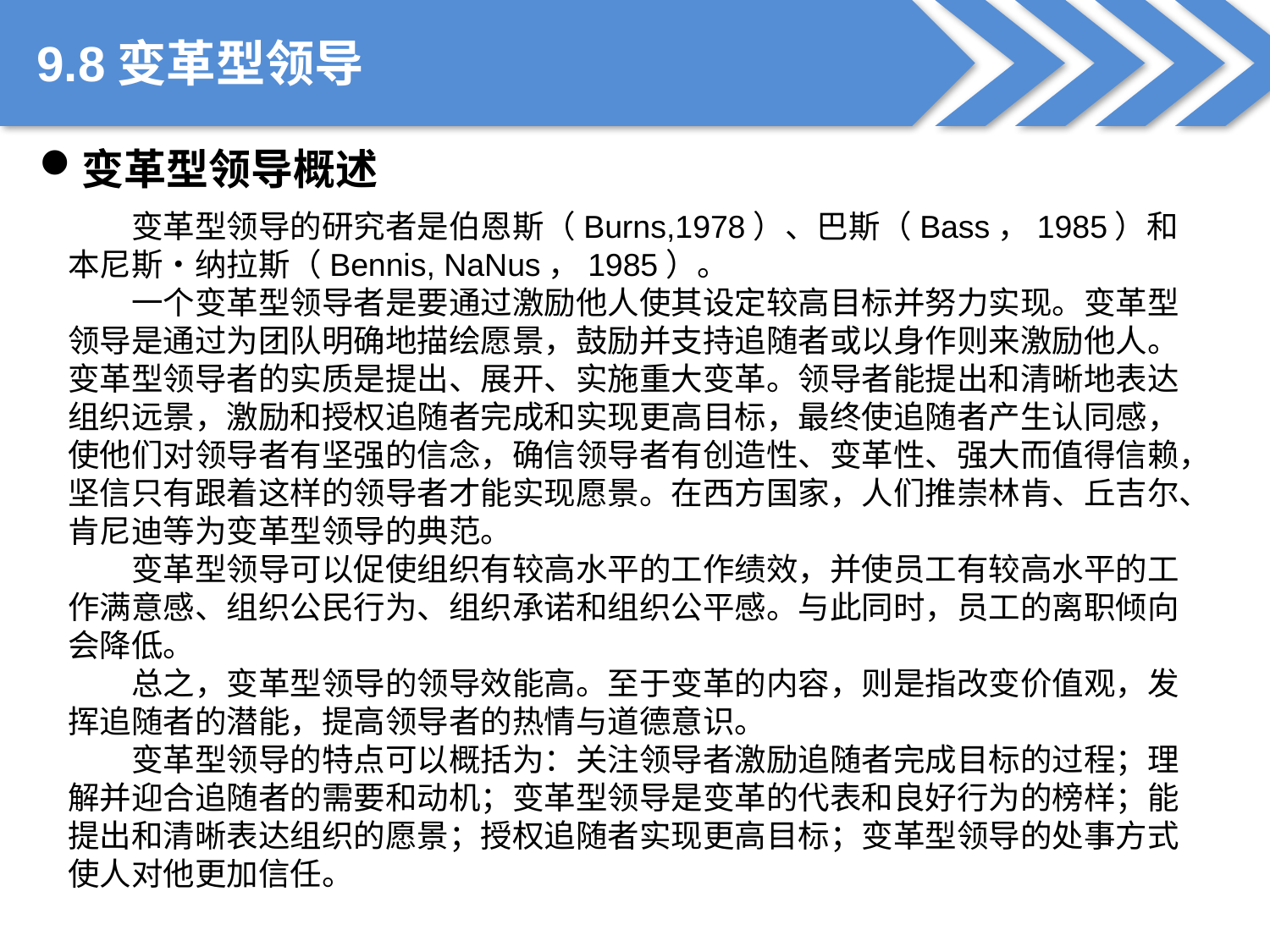

9.8变革型领导
变革型领导概述
变革型领导的研究者是伯恩斯（Burns,1978）、巴斯（Bass，1985）和本尼斯•纳拉斯（Bennis, NaNus，1985）。
一个变革型领导者是要通过激励他人使其设定较高目标并努力实现。变革型领导是通过为团队明确地描绘愿景，鼓励并支持追随者或以身作则来激励他人。变革型领导者的实质是提出、展开、实施重大变革。领导者能提出和清晰地表达组织远景，激励和授权追随者完成和实现更高目标，最终使追随者产生认同感，使他们对领导者有坚强的信念，确信领导者有创造性、变革性、强大而值得信赖，坚信只有跟着这样的领导者才能实现愿景。在西方国家，人们推崇林肯、丘吉尔、肯尼迪等为变革型领导的典范。
变革型领导可以促使组织有较高水平的工作绩效，并使员工有较高水平的工作满意感、组织公民行为、组织承诺和组织公平感。与此同时，员工的离职倾向会降低。
总之，变革型领导的领导效能高。至于变革的内容，则是指改变价值观，发挥追随者的潜能，提高领导者的热情与道德意识。
变革型领导的特点可以概括为：关注领导者激励追随者完成目标的过程；理解并迎合追随者的需要和动机；变革型领导是变革的代表和良好行为的榜样；能提出和清晰表达组织的愿景；授权追随者实现更高目标；变革型领导的处事方式使人对他更加信任。